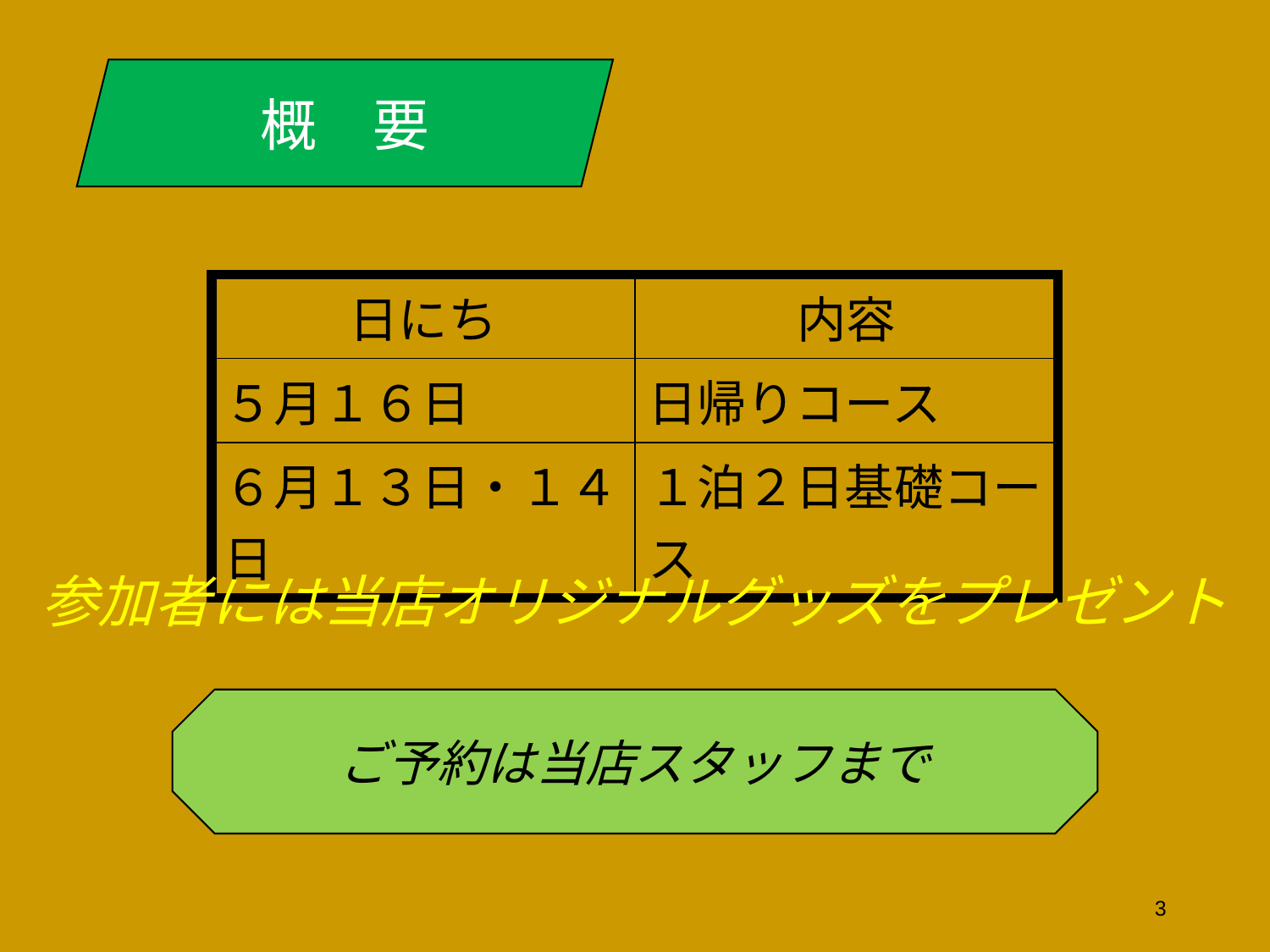

概　要
| 日にち | 内容 |
| --- | --- |
| ５月１６日 | 日帰りコース |
| ６月１３日・１４日 | １泊２日基礎コース |
参加者には当店オリジナルグッズをプレゼント
ご予約は当店スタッフまで
3